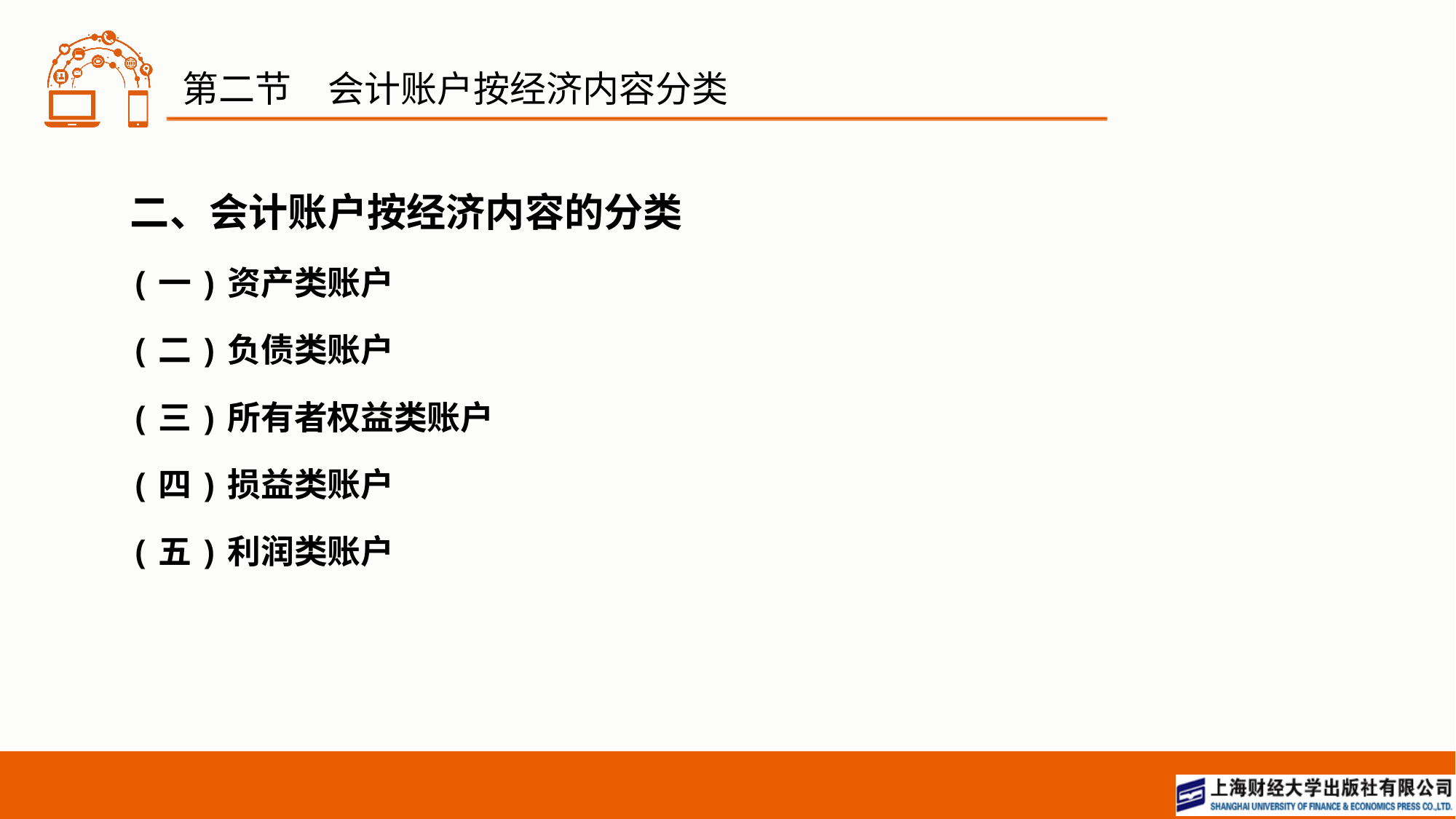

# 第二节　会计账户按经济内容分类
二、会计账户按经济内容的分类
(一)资产类账户
(二)负债类账户
(三)所有者权益类账户
(四)损益类账户
(五)利润类账户